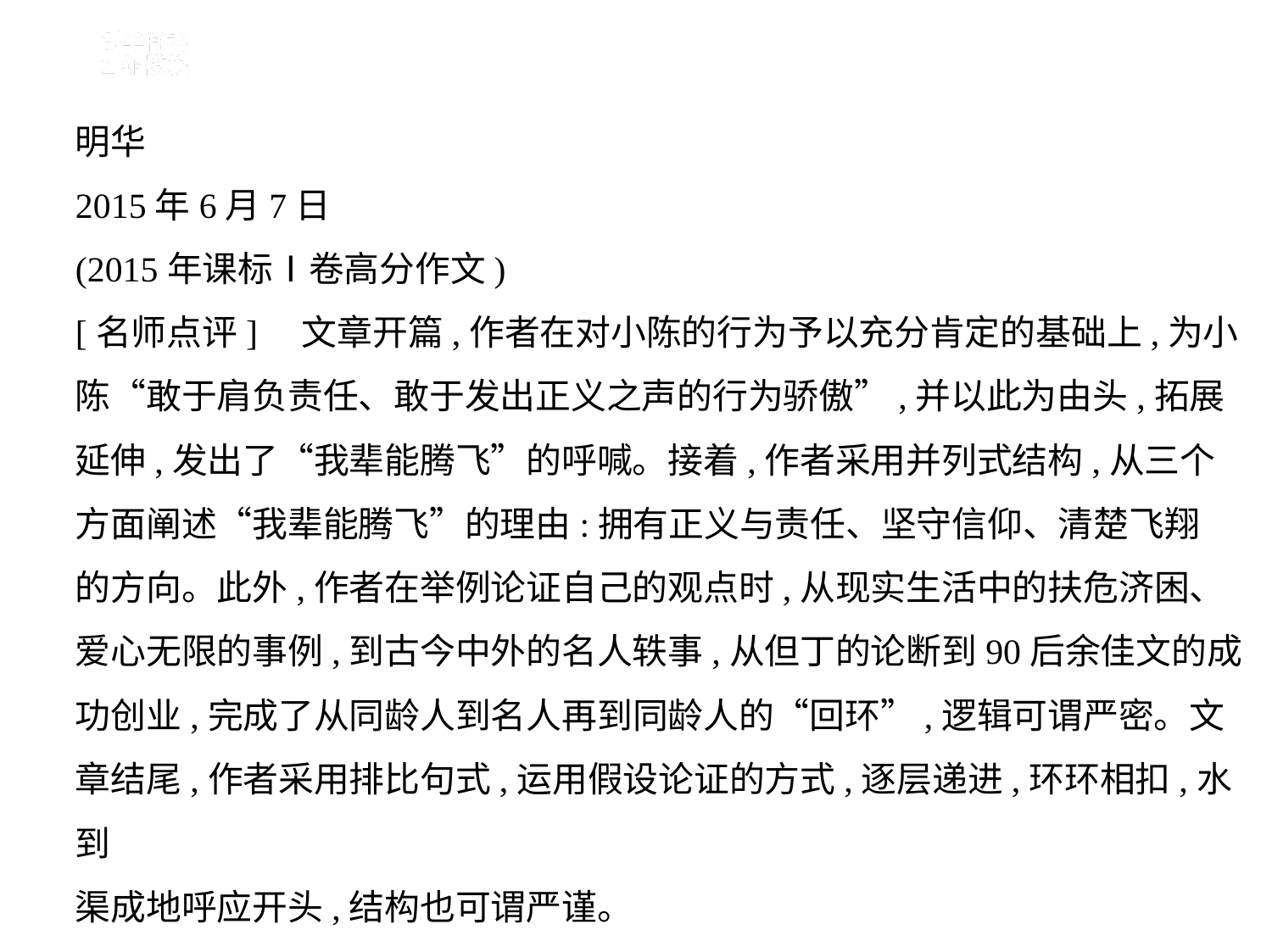

明华
2015年6月7日
(2015年课标Ⅰ卷高分作文)
[名师点评]　文章开篇,作者在对小陈的行为予以充分肯定的基础上,为小
陈“敢于肩负责任、敢于发出正义之声的行为骄傲”,并以此为由头,拓展
延伸,发出了“我辈能腾飞”的呼喊。接着,作者采用并列式结构,从三个
方面阐述“我辈能腾飞”的理由:拥有正义与责任、坚守信仰、清楚飞翔
的方向。此外,作者在举例论证自己的观点时,从现实生活中的扶危济困、
爱心无限的事例,到古今中外的名人轶事,从但丁的论断到90后余佳文的成
功创业,完成了从同龄人到名人再到同龄人的“回环”,逻辑可谓严密。文
章结尾,作者采用排比句式,运用假设论证的方式,逐层递进,环环相扣,水到
渠成地呼应开头,结构也可谓严谨。